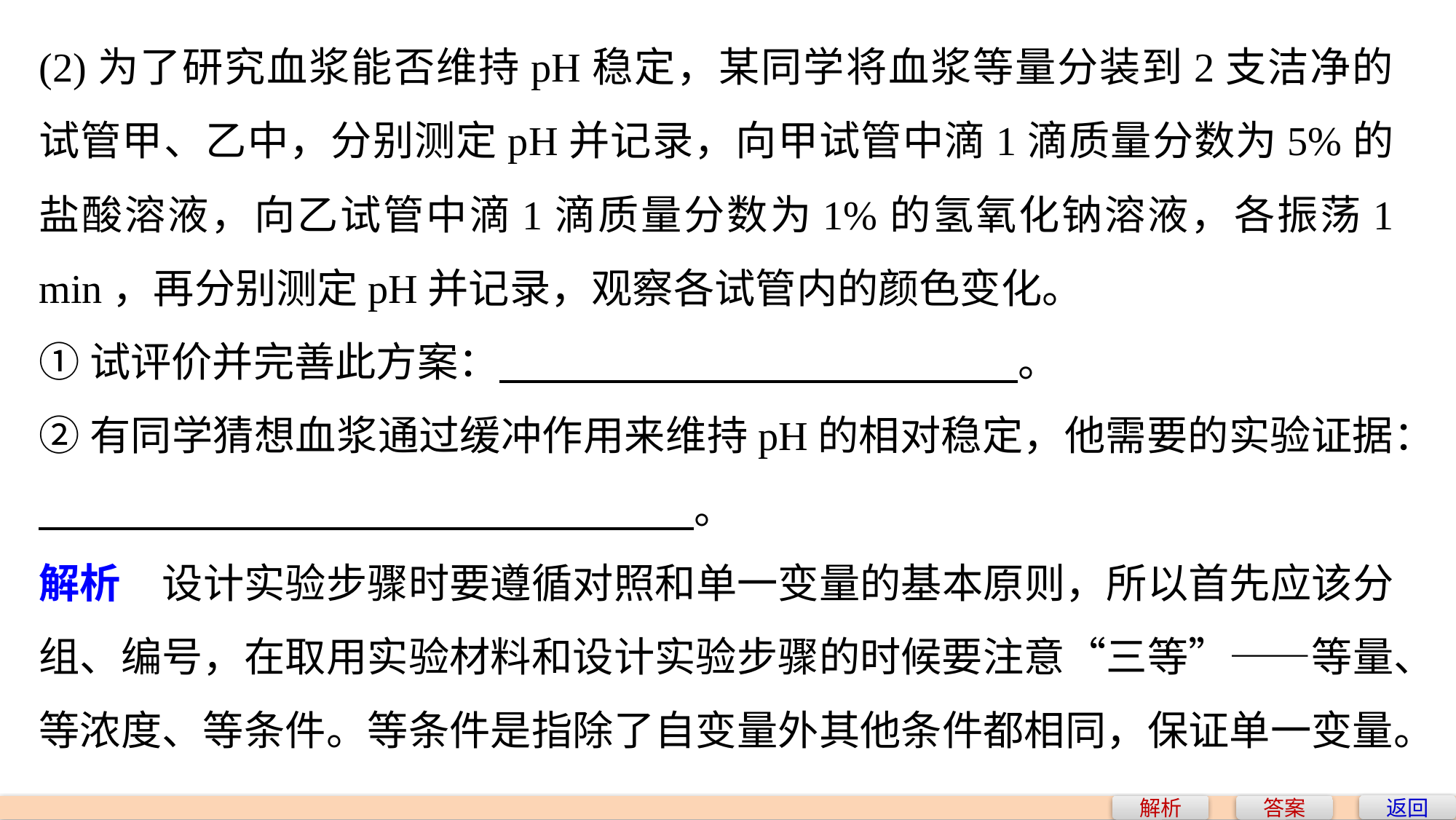

(2)为了研究血浆能否维持pH稳定，某同学将血浆等量分装到2支洁净的试管甲、乙中，分别测定pH并记录，向甲试管中滴1滴质量分数为5%的盐酸溶液，向乙试管中滴1滴质量分数为1%的氢氧化钠溶液，各振荡1 min，再分别测定pH并记录，观察各试管内的颜色变化。
①试评价并完善此方案：                                                         。
②有同学猜想血浆通过缓冲作用来维持pH的相对稳定，他需要的实验证据：                                                                        。
解析　设计实验步骤时要遵循对照和单一变量的基本原则，所以首先应该分组、编号，在取用实验材料和设计实验步骤的时候要注意“三等”——等量、等浓度、等条件。等条件是指除了自变量外其他条件都相同，保证单一变量。
返回
解析
答案